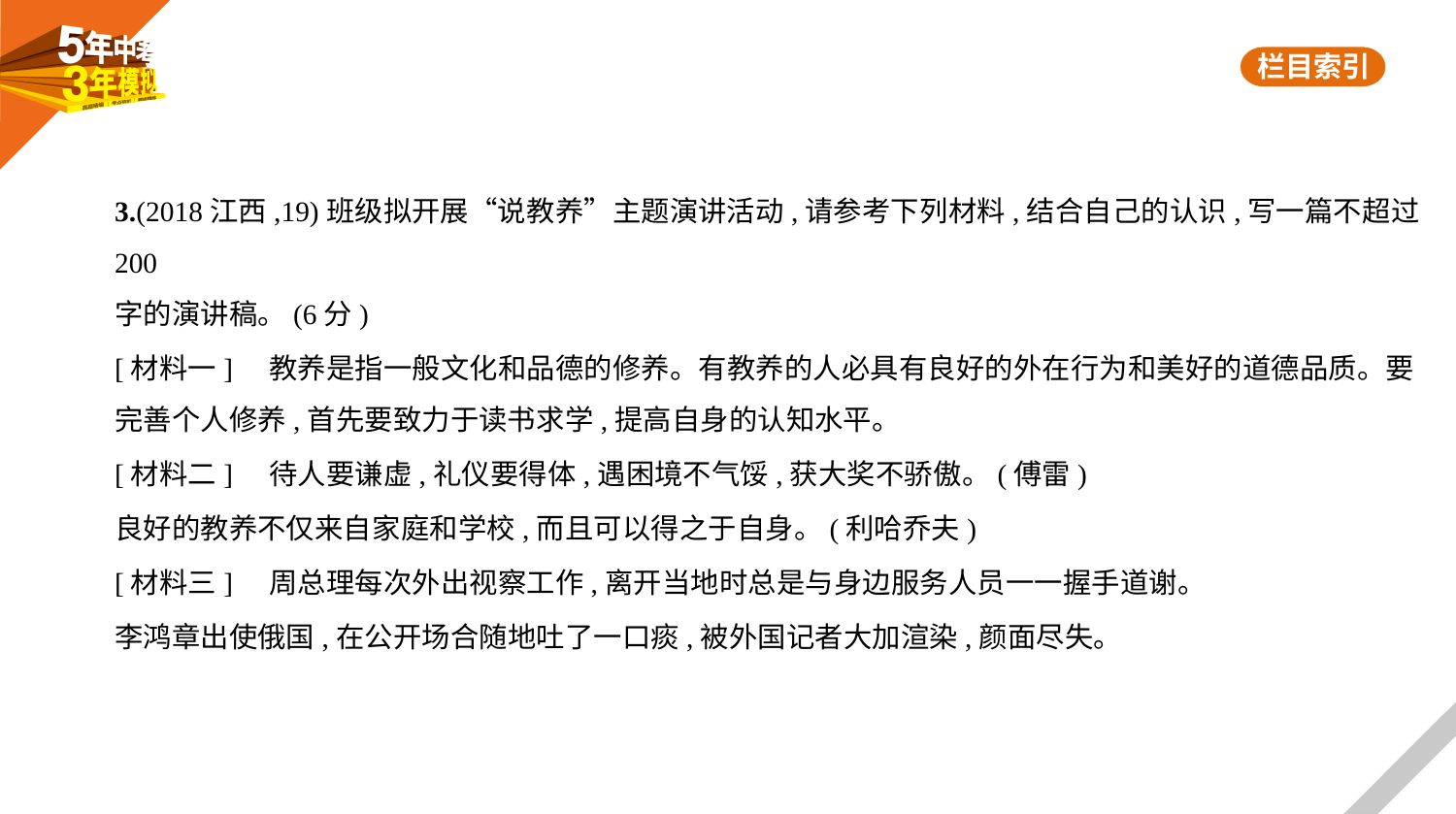

3.(2018江西,19)班级拟开展“说教养”主题演讲活动,请参考下列材料,结合自己的认识,写一篇不超过200
字的演讲稿。(6分)
[材料一]    教养是指一般文化和品德的修养。有教养的人必具有良好的外在行为和美好的道德品质。要
完善个人修养,首先要致力于读书求学,提高自身的认知水平。
[材料二]    待人要谦虚,礼仪要得体,遇困境不气馁,获大奖不骄傲。(傅雷)
良好的教养不仅来自家庭和学校,而且可以得之于自身。(利哈乔夫)
[材料三]    周总理每次外出视察工作,离开当地时总是与身边服务人员一一握手道谢。
李鸿章出使俄国,在公开场合随地吐了一口痰,被外国记者大加渲染,颜面尽失。